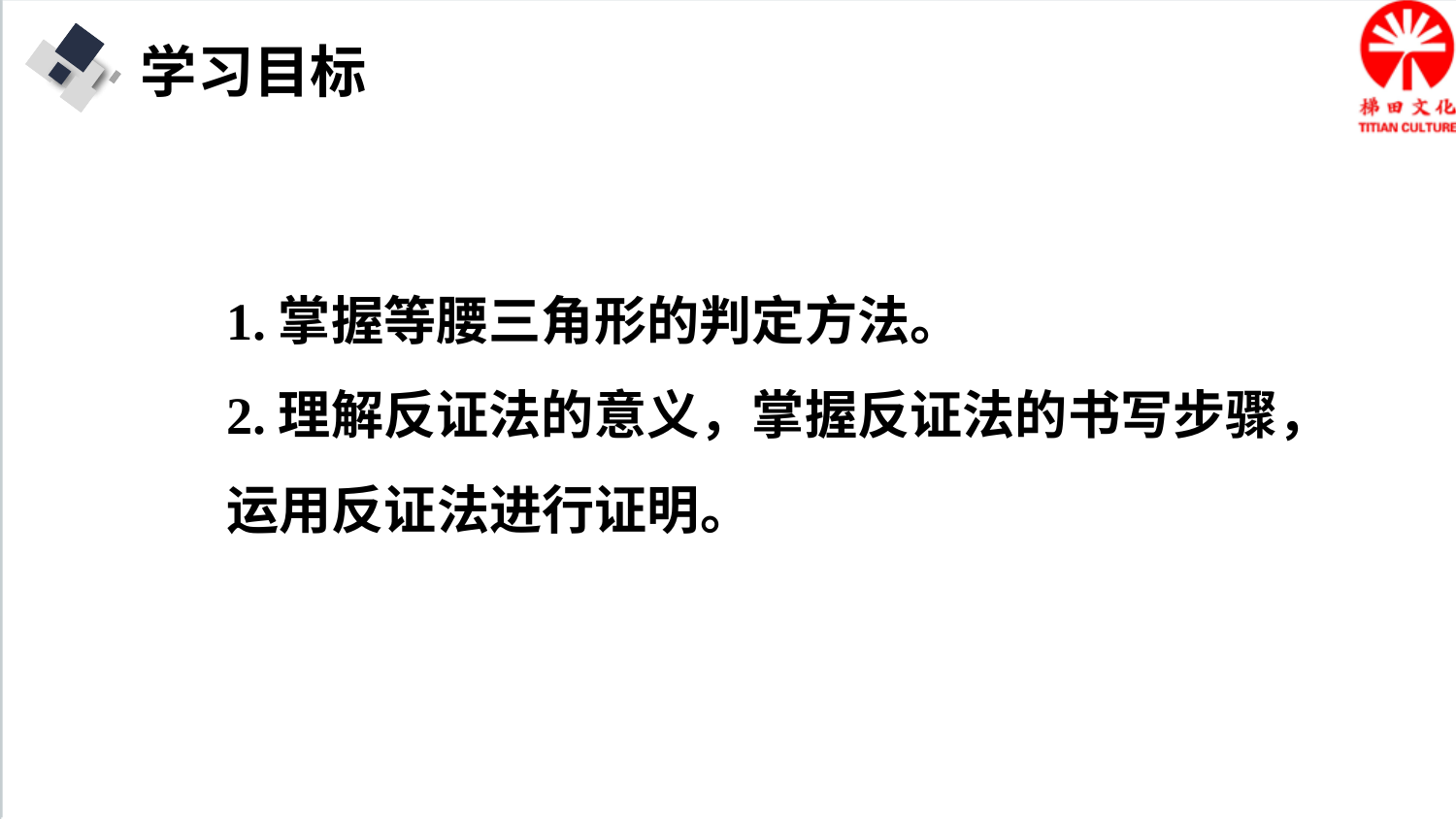

学习目标

1.掌握等腰三角形的判定方法。
2.理解反证法的意义，掌握反证法的书写步骤，运用反证法进行证明。